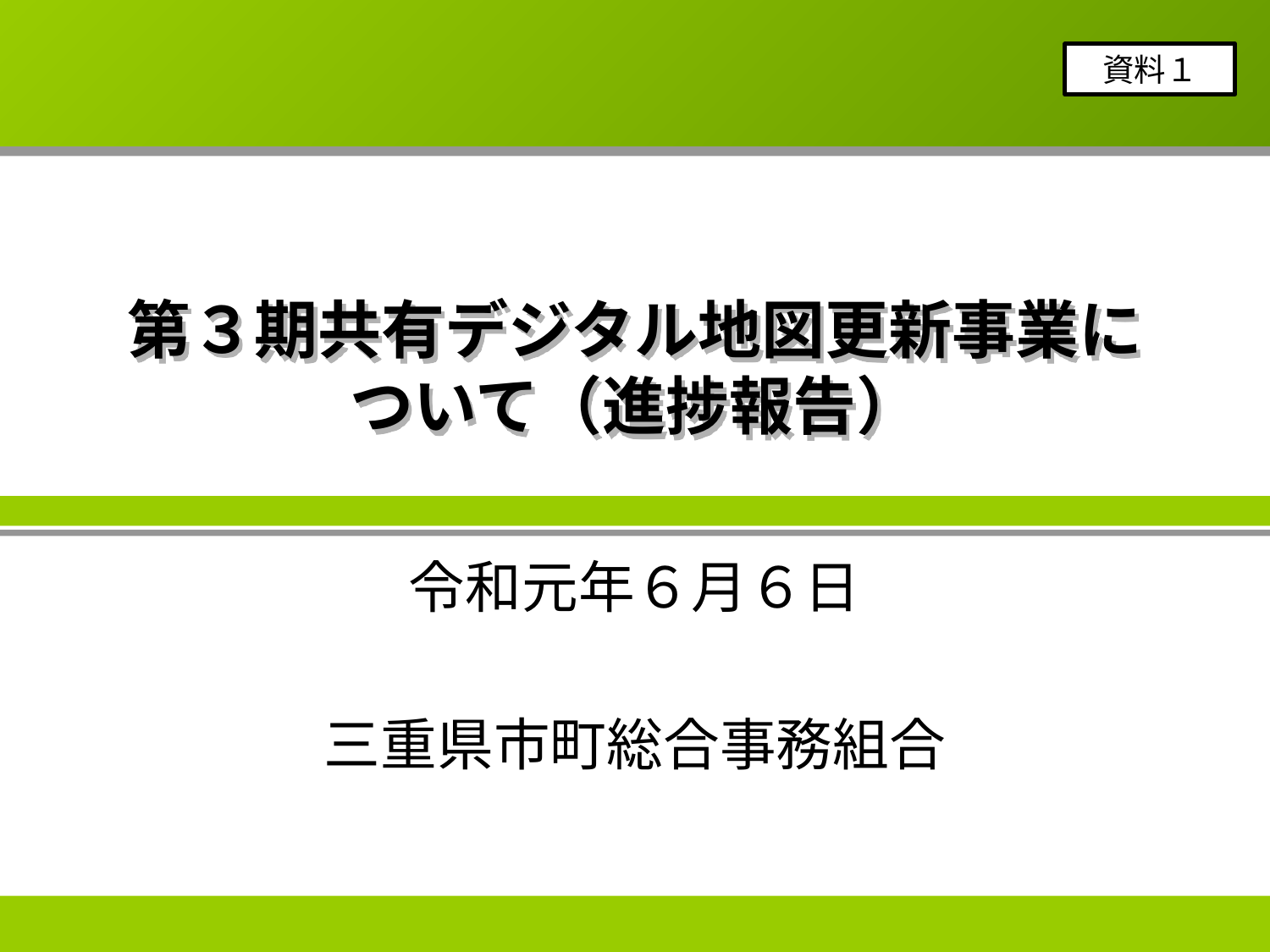

資料１
# 第３期共有デジタル地図更新事業に ついて（進捗報告）
令和元年６月６日

三重県市町総合事務組合